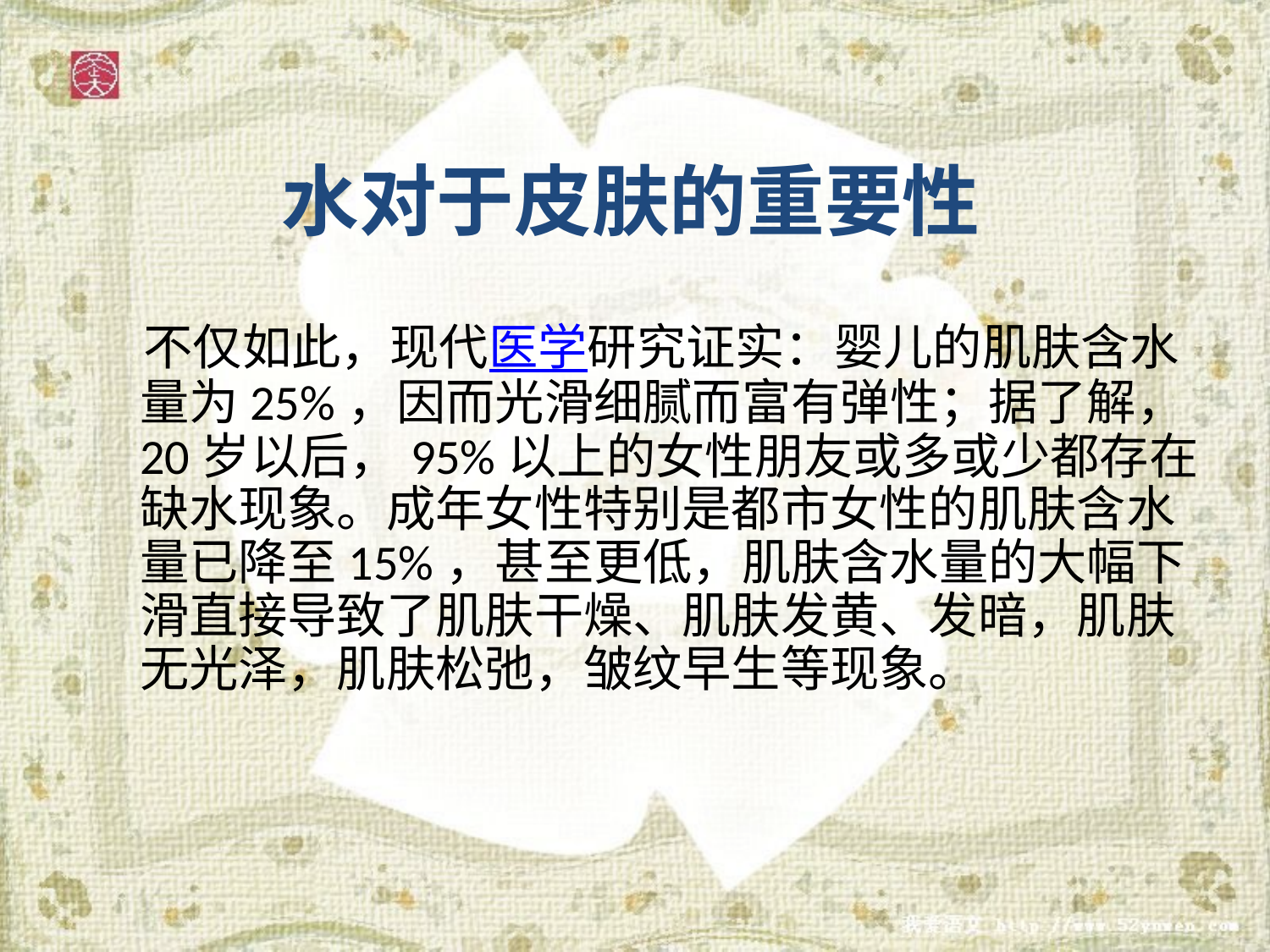

# 水对于皮肤的重要性
   不仅如此，现代医学研究证实：婴儿的肌肤含水量为25%，因而光滑细腻而富有弹性；据了解，20岁以后，95%以上的女性朋友或多或少都存在缺水现象。成年女性特别是都市女性的肌肤含水量已降至15%，甚至更低，肌肤含水量的大幅下滑直接导致了肌肤干燥、肌肤发黄、发暗，肌肤无光泽，肌肤松弛，皱纹早生等现象。